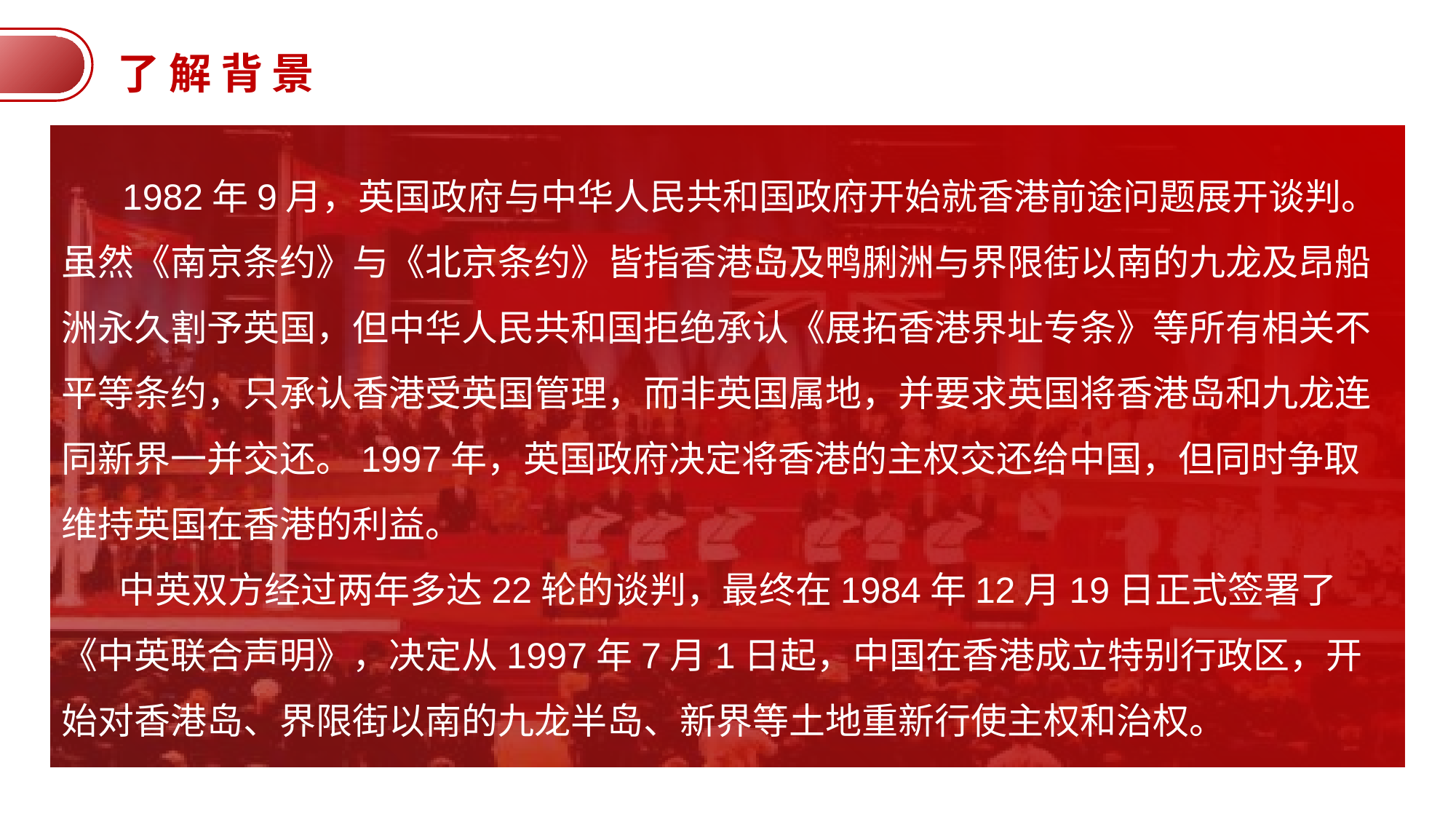

了解背景

      1982年9月，英国政府与中华人民共和国政府开始就香港前途问题展开谈判。虽然《南京条约》与《北京条约》皆指香港岛及鸭脷洲与界限街以南的九龙及昂船洲永久割予英国，但中华人民共和国拒绝承认《展拓香港界址专条》等所有相关不平等条约，只承认香港受英国管理，而非英国属地，并要求英国将香港岛和九龙连同新界一并交还。1997年，英国政府决定将香港的主权交还给中国，但同时争取维持英国在香港的利益。
      中英双方经过两年多达22轮的谈判，最终在1984年12月19日正式签署了《中英联合声明》，决定从1997年7月1日起，中国在香港成立特别行政区，开始对香港岛、界限街以南的九龙半岛、新界等土地重新行使主权和治权。